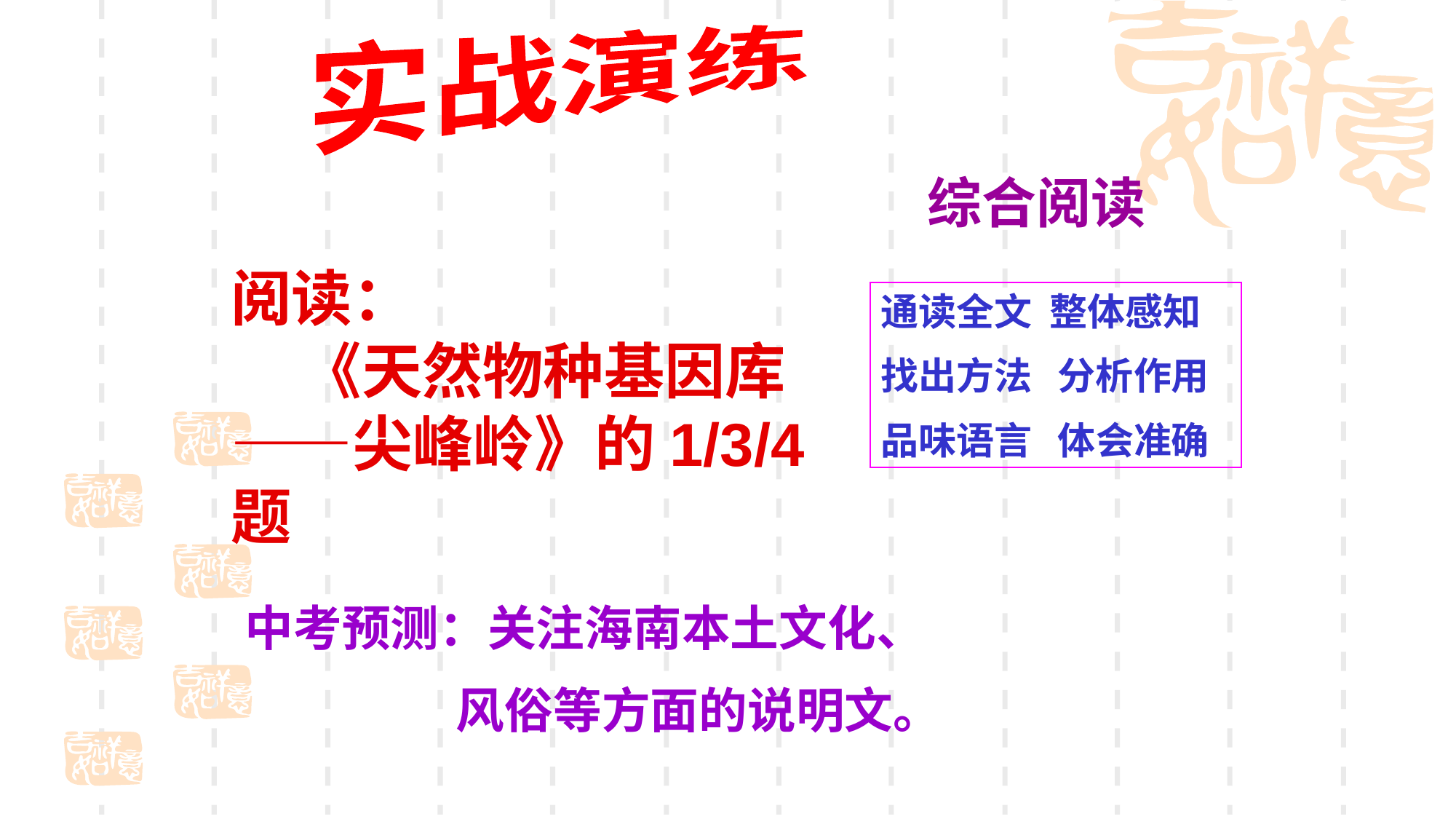

实战演练
综合阅读
阅读：
    《天然物种基因库——尖峰岭》的1/3/4题
通读全文  整体感知
找出方法   分析作用
品味语言   体会准确
中考预测：关注海南本土文化、
                  风俗等方面的说明文。